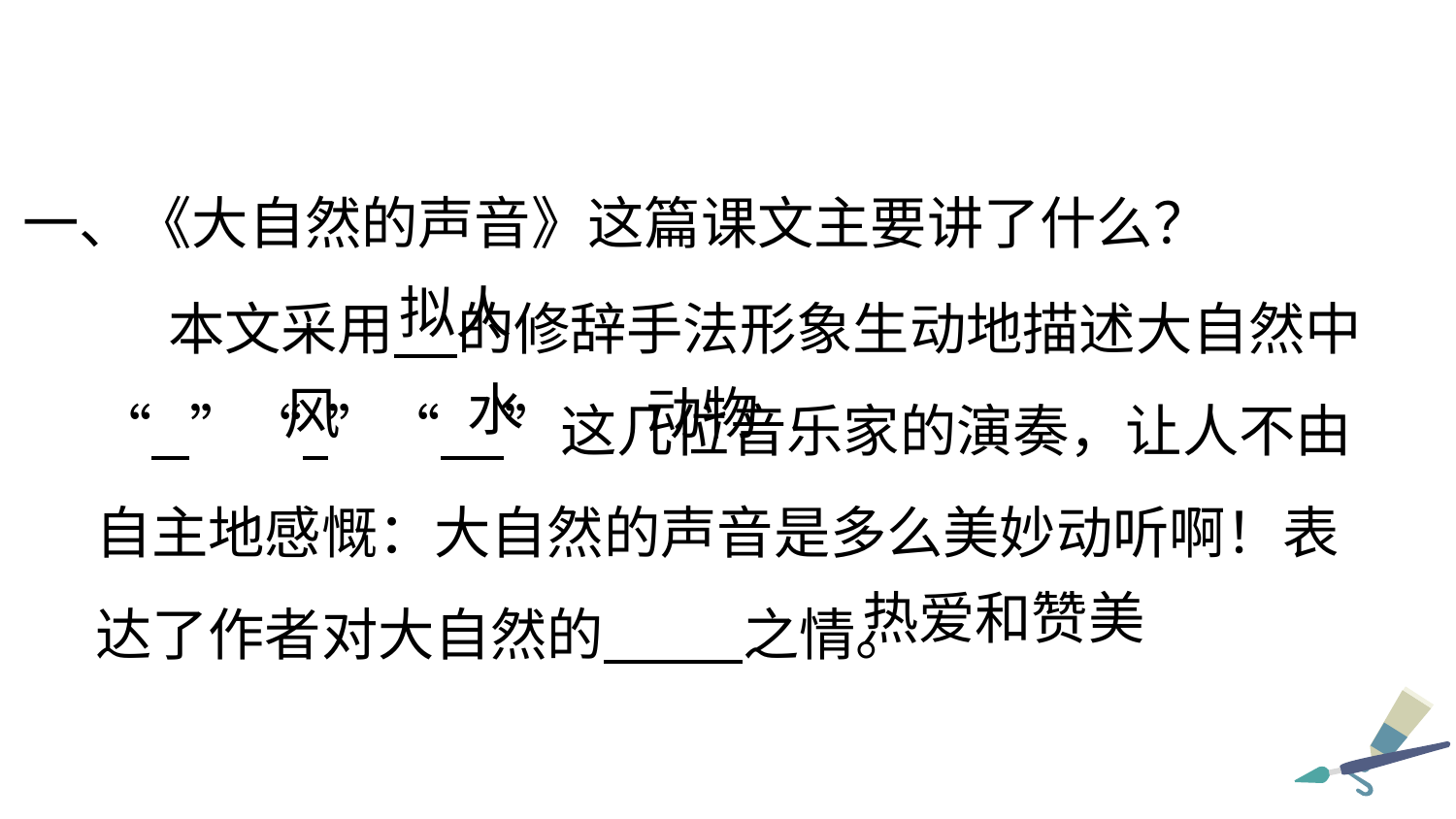

一、《大自然的声音》这篇课文主要讲了什么？
本文采用     的修辞手法形象生动地描述大自然中“   ”“  ”“     ”这几位音乐家的演奏，让人不由自主地感慨：大自然的声音是多么美妙动听啊！表达了作者对大自然的           之情。
拟人
水
风
动物
热爱和赞美